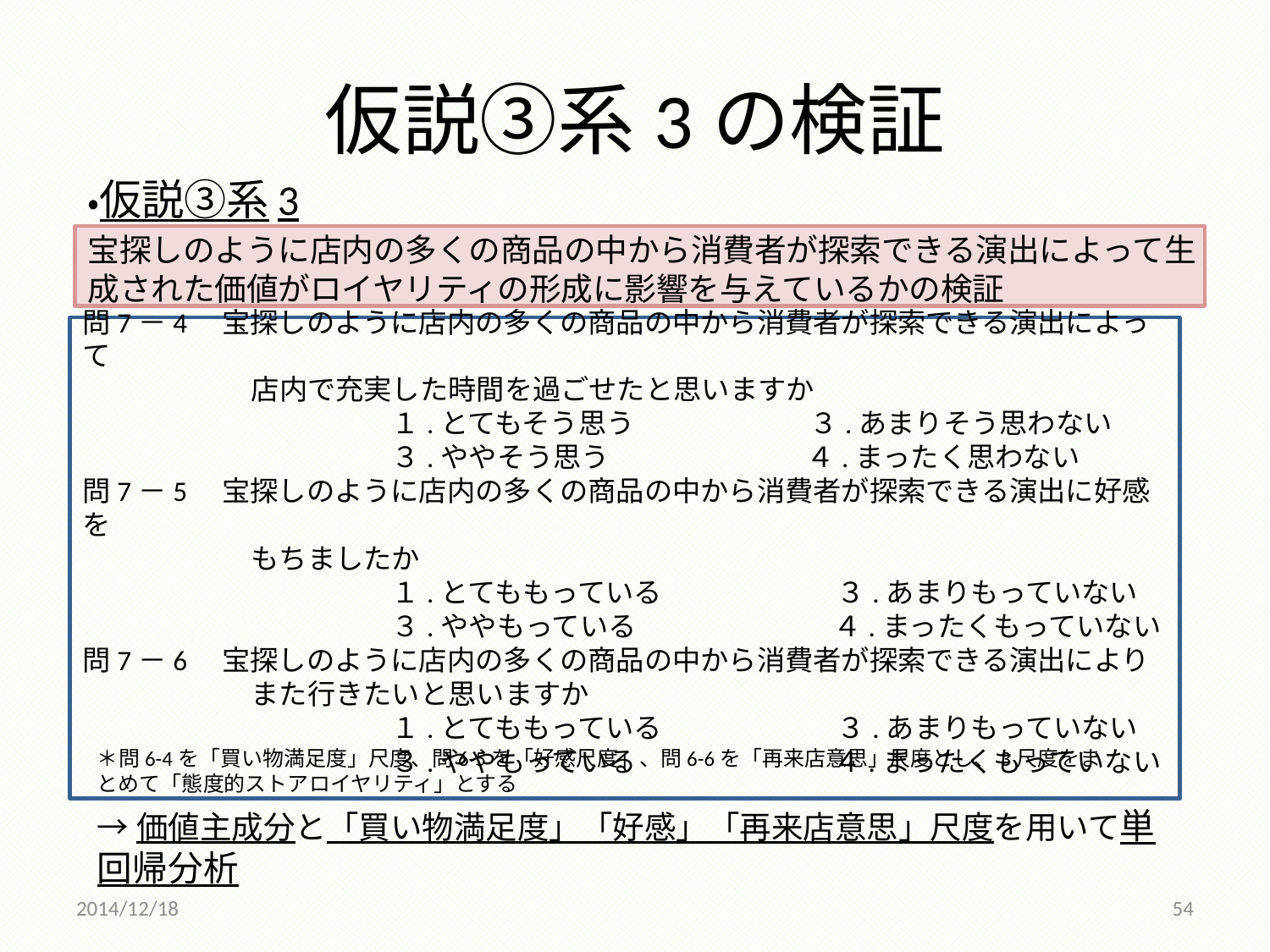

# 仮説③系3の検証
・仮説③系3
宝探しのように店内の多くの商品の中から消費者が探索できる演出によって生成された価値がロイヤリティの形成に影響を与えているかの検証

問7－4　宝探しのように店内の多くの商品の中から消費者が探索できる演出によって
　　　　　　店内で充実した時間を過ごせたと思いますか
　　　　　　　　　　　１.とてもそう思う　　　　　　 ３.あまりそう思わない
　　　　　　　　　　　３.ややそう思う　　　　　　　４.まったく思わない
問7－5　宝探しのように店内の多くの商品の中から消費者が探索できる演出に好感を
　　　　　　もちましたか
　　　　　　　　　　　１.とてももっている　　　　　　 ３.あまりもっていない
　　　　　　　　　　　３.ややもっている　　　　　　　４.まったくもっていない
問7－6　宝探しのように店内の多くの商品の中から消費者が探索できる演出により
　　　　　　また行きたいと思いますか
　　　　　　　　　　　１.とてももっている　　　　　　 ３.あまりもっていない
　　　　　　　　　　　３.ややもっている　　　　　　　４.まったくもっていない

＊問6-4を「買い物満足度」尺度、問6-5を「好感尺度」、問6-6を「再来店意思」尺度とし、3尺度をまとめて「態度的ストアロイヤリティ」とする
→価値主成分と「買い物満足度」「好感」「再来店意思」尺度を用いて単回帰分析
2014/12/18
54